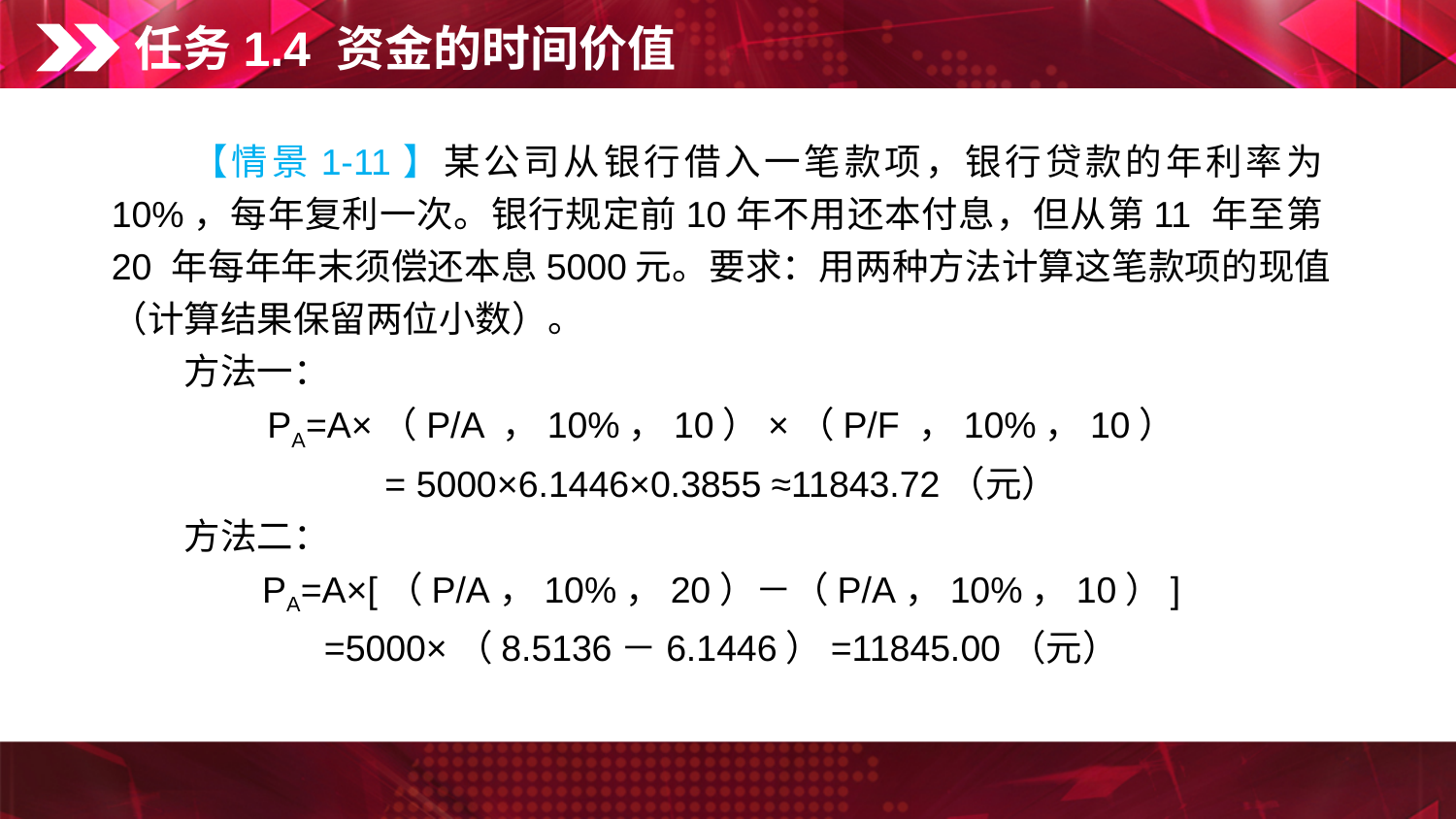

任务1.4 资金的时间价值

　　【情景1-11】某公司从银行借入一笔款项，银行贷款的年利率为10%，每年复利一次。银行规定前10年不用还本付息，但从第11 年至第20 年每年年末须偿还本息5000元。要求：用两种方法计算这笔款项的现值（计算结果保留两位小数）。
　　方法一：
PA=A×（P/A ，10%，10）×（P/F ，10%，10）
= 5000×6.1446×0.3855 ≈11843.72（元）
　　方法二：
PA=A×[（P/A，10%，20）－（P/A，10%，10）]
=5000×（8.5136－6.1446）=11845.00（元）